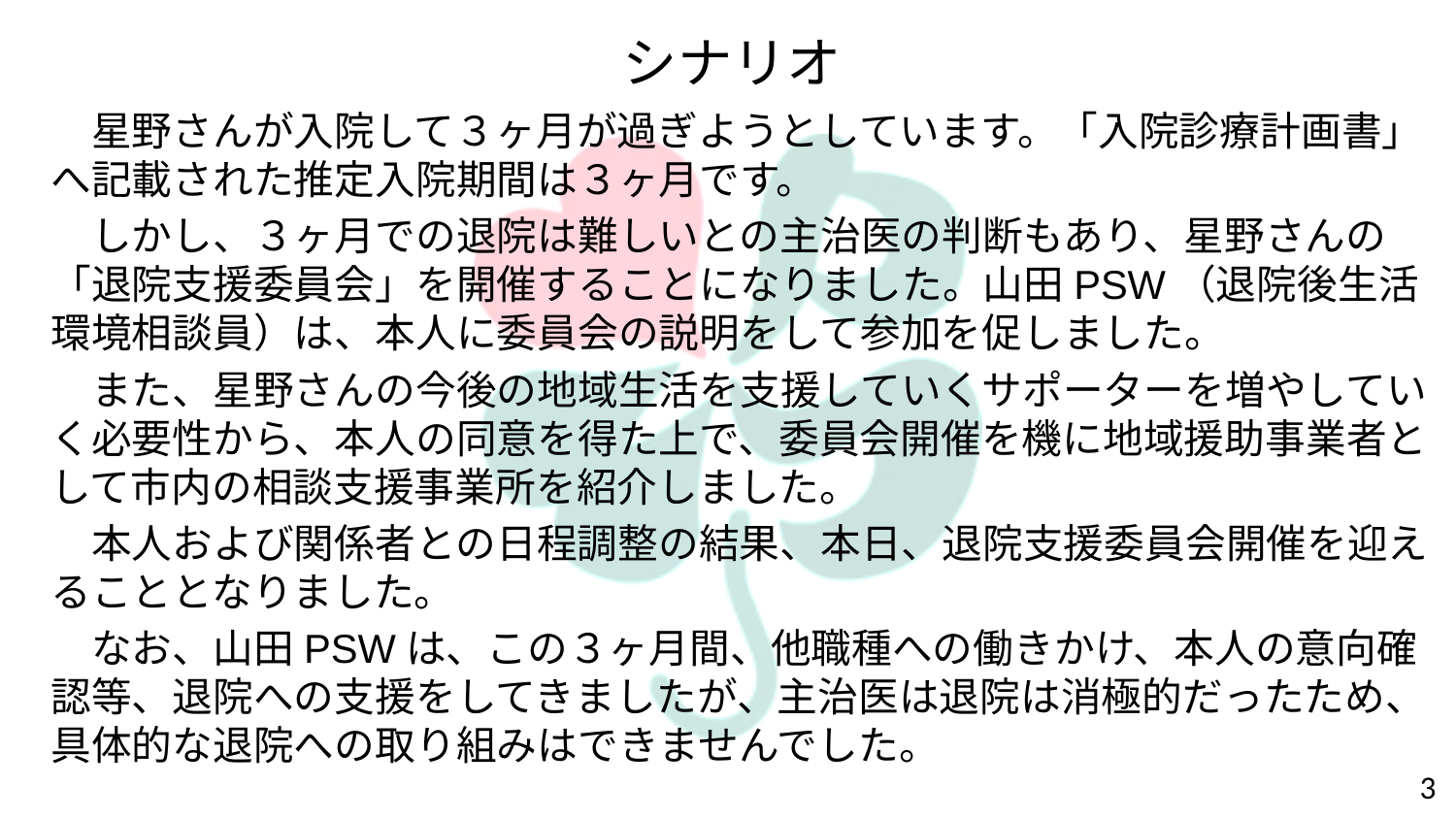

シナリオ
　星野さんが入院して３ヶ月が過ぎようとしています。「入院診療計画書」へ記載された推定入院期間は３ヶ月です。
　しかし、３ヶ月での退院は難しいとの主治医の判断もあり、星野さんの「退院支援委員会」を開催することになりました。山田PSW（退院後生活環境相談員）は、本人に委員会の説明をして参加を促しました。
　また、星野さんの今後の地域生活を支援していくサポーターを増やしていく必要性から、本人の同意を得た上で、委員会開催を機に地域援助事業者として市内の相談支援事業所を紹介しました。
　本人および関係者との日程調整の結果、本日、退院支援委員会開催を迎えることとなりました。
　なお、山田PSWは、この３ヶ月間、他職種への働きかけ、本人の意向確認等、退院への支援をしてきましたが、主治医は退院は消極的だったため、具体的な退院への取り組みはできませんでした。

3